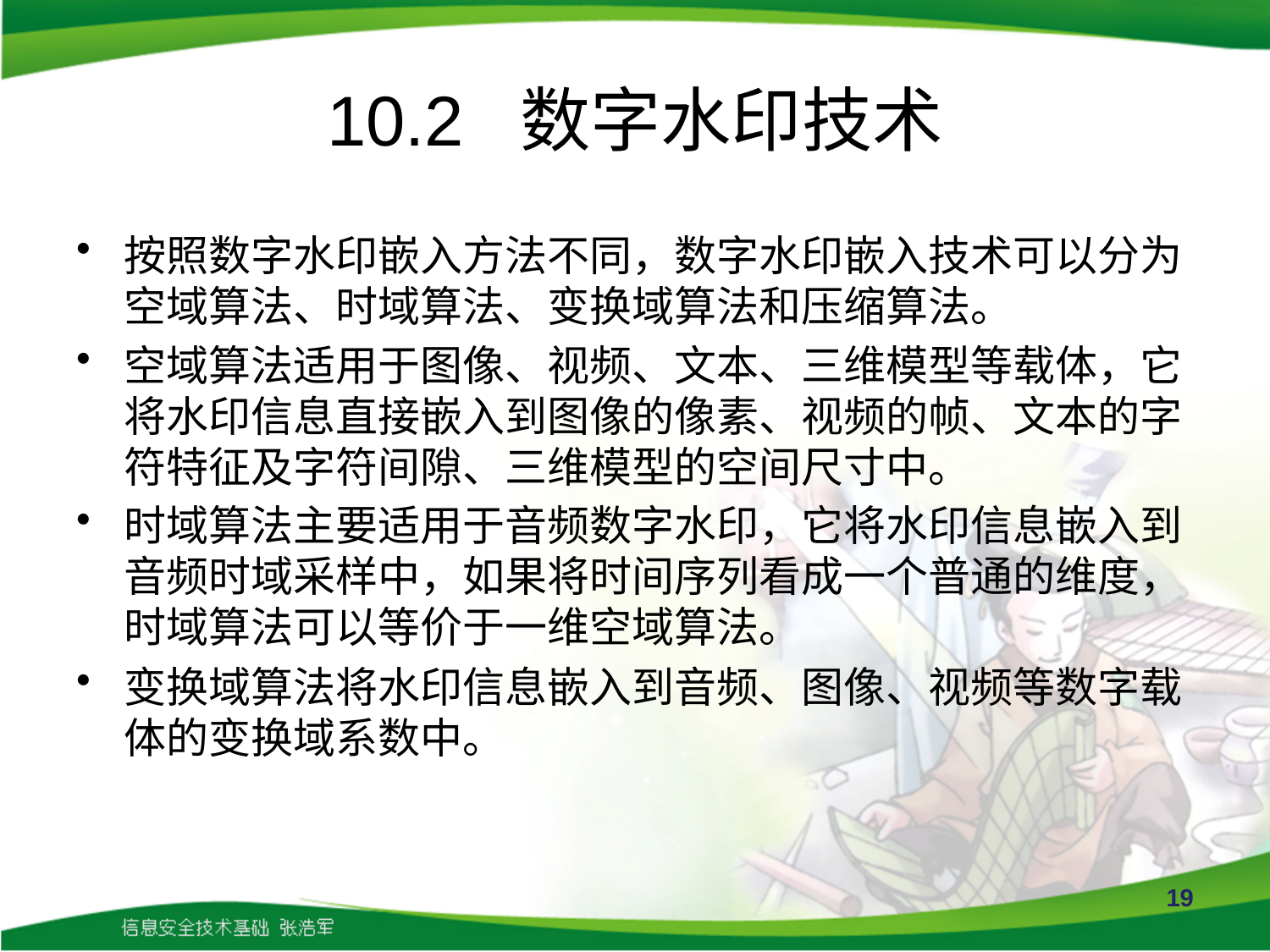

# 10.2  数字水印技术
按照数字水印嵌入方法不同，数字水印嵌入技术可以分为空域算法、时域算法、变换域算法和压缩算法。
空域算法适用于图像、视频、文本、三维模型等载体，它将水印信息直接嵌入到图像的像素、视频的帧、文本的字符特征及字符间隙、三维模型的空间尺寸中。
时域算法主要适用于音频数字水印，它将水印信息嵌入到音频时域采样中，如果将时间序列看成一个普通的维度，时域算法可以等价于一维空域算法。
变换域算法将水印信息嵌入到音频、图像、视频等数字载体的变换域系数中。
19